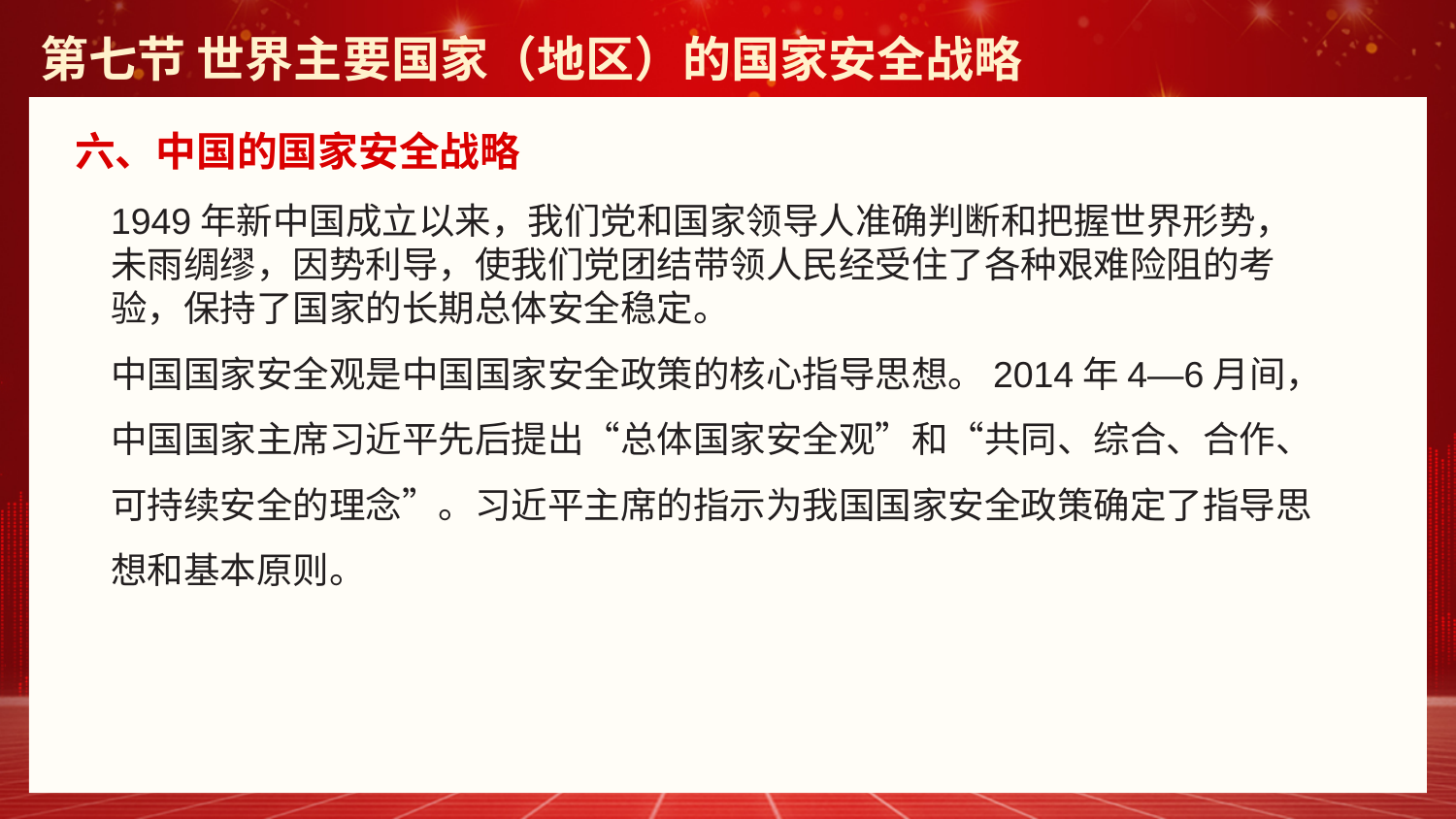

第七节 世界主要国家（地区）的国家安全战略
六、中国的国家安全战略
1949年新中国成立以来，我们党和国家领导人准确判断和把握世界形势，未雨绸缪，因势利导，使我们党团结带领人民经受住了各种艰难险阻的考验，保持了国家的长期总体安全稳定。中国国家安全观是中国国家安全政策的核心指导思想。2014年4—6月间，中国国家主席习近平先后提出“总体国家安全观”和“共同、综合、合作、可持续安全的理念”。习近平主席的指示为我国国家安全政策确定了指导思想和基本原则。